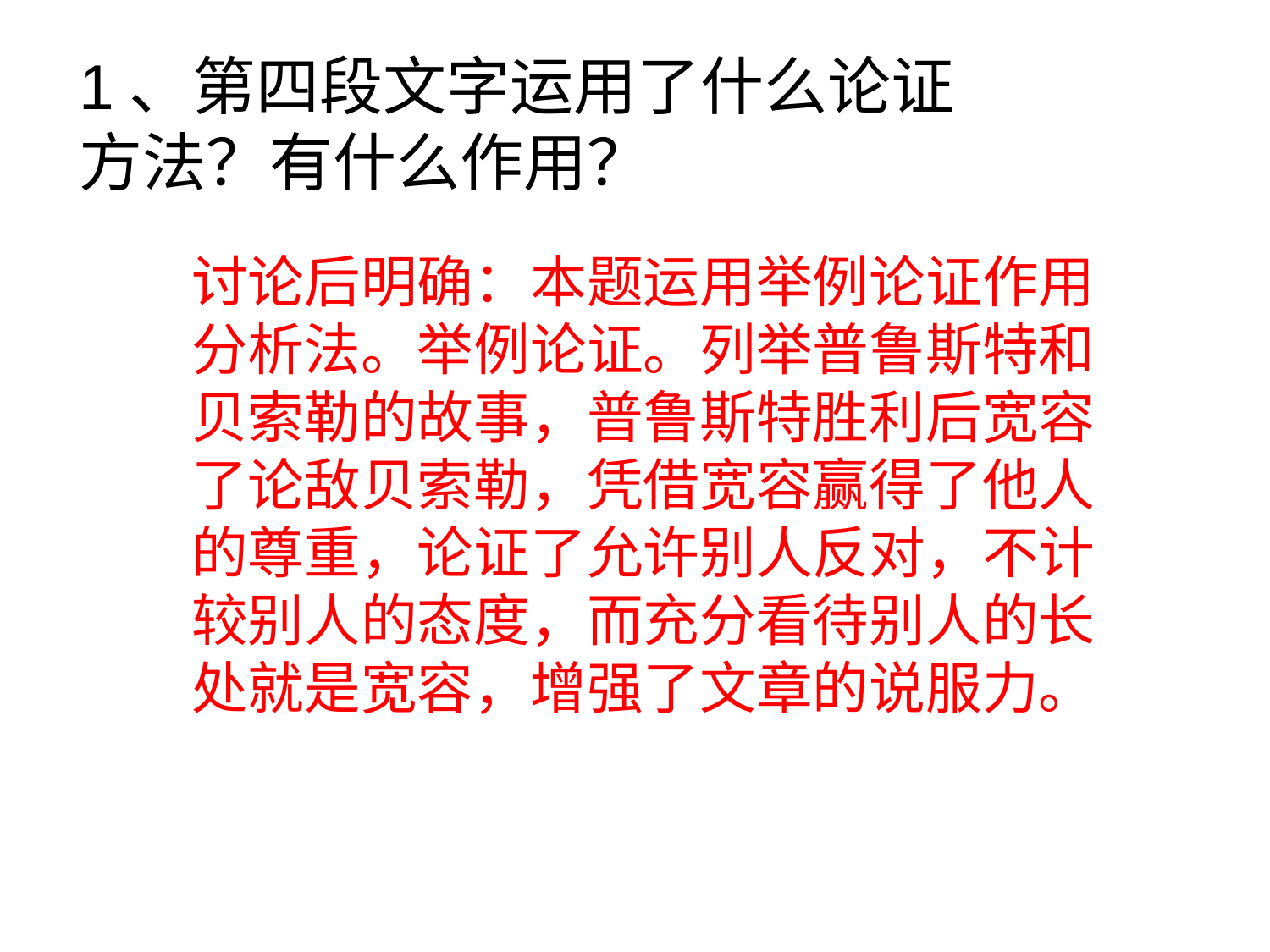

1、第四段文字运用了什么论证方法？有什么作用？

讨论后明确：本题运用举例论证作用分析法。举例论证。列举普鲁斯特和贝索勒的故事，普鲁斯特胜利后宽容了论敌贝索勒，凭借宽容赢得了他人的尊重，论证了允许别人反对，不计较别人的态度，而充分看待别人的长处就是宽容，增强了文章的说服力。